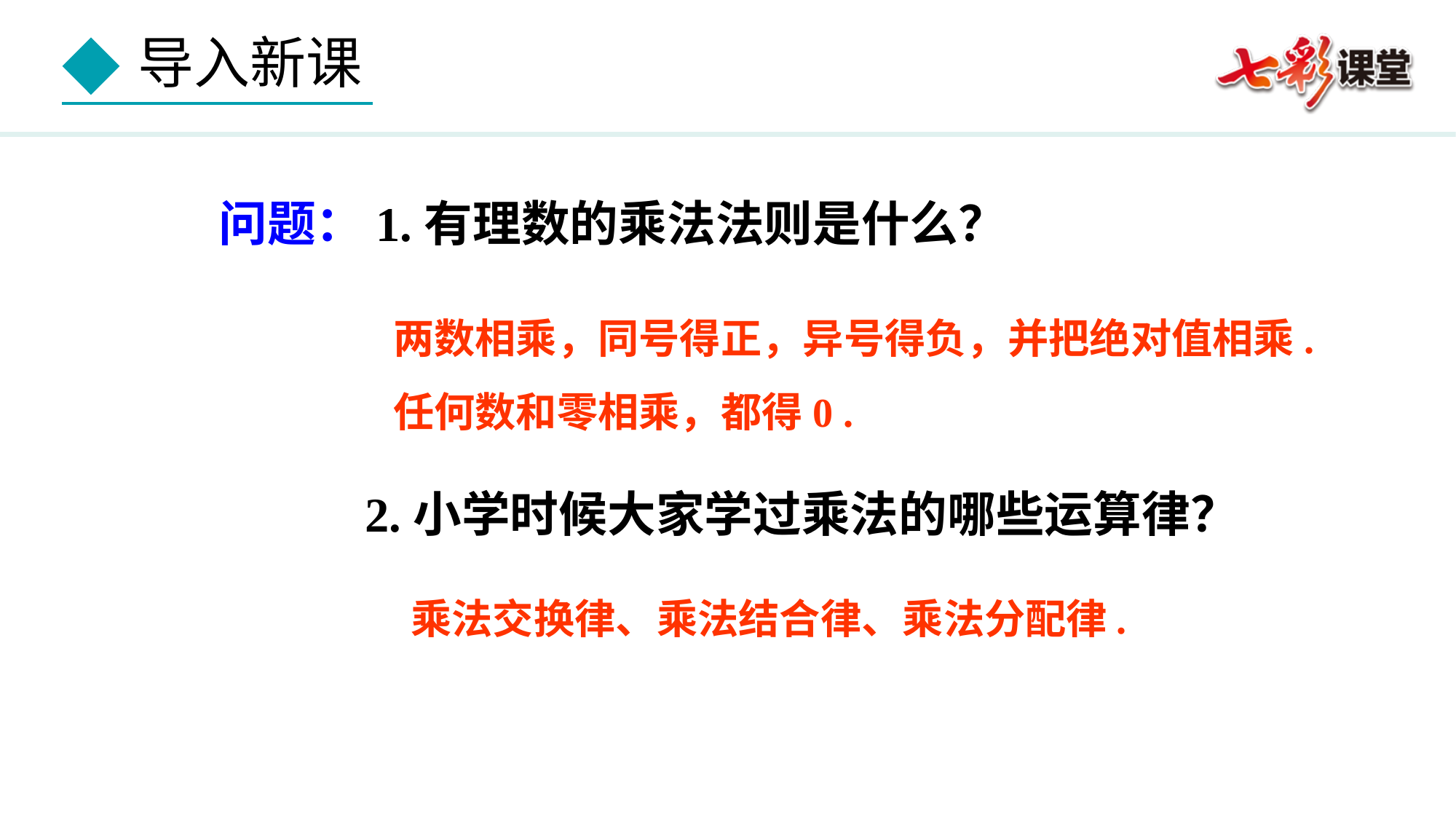

问题：1.有理数的乘法法则是什么？

            2.小学时候大家学过乘法的哪些运算律？
两数相乘，同号得正，异号得负，并把绝对值相乘.
任何数和零相乘，都得0 .
乘法交换律、乘法结合律、乘法分配律.